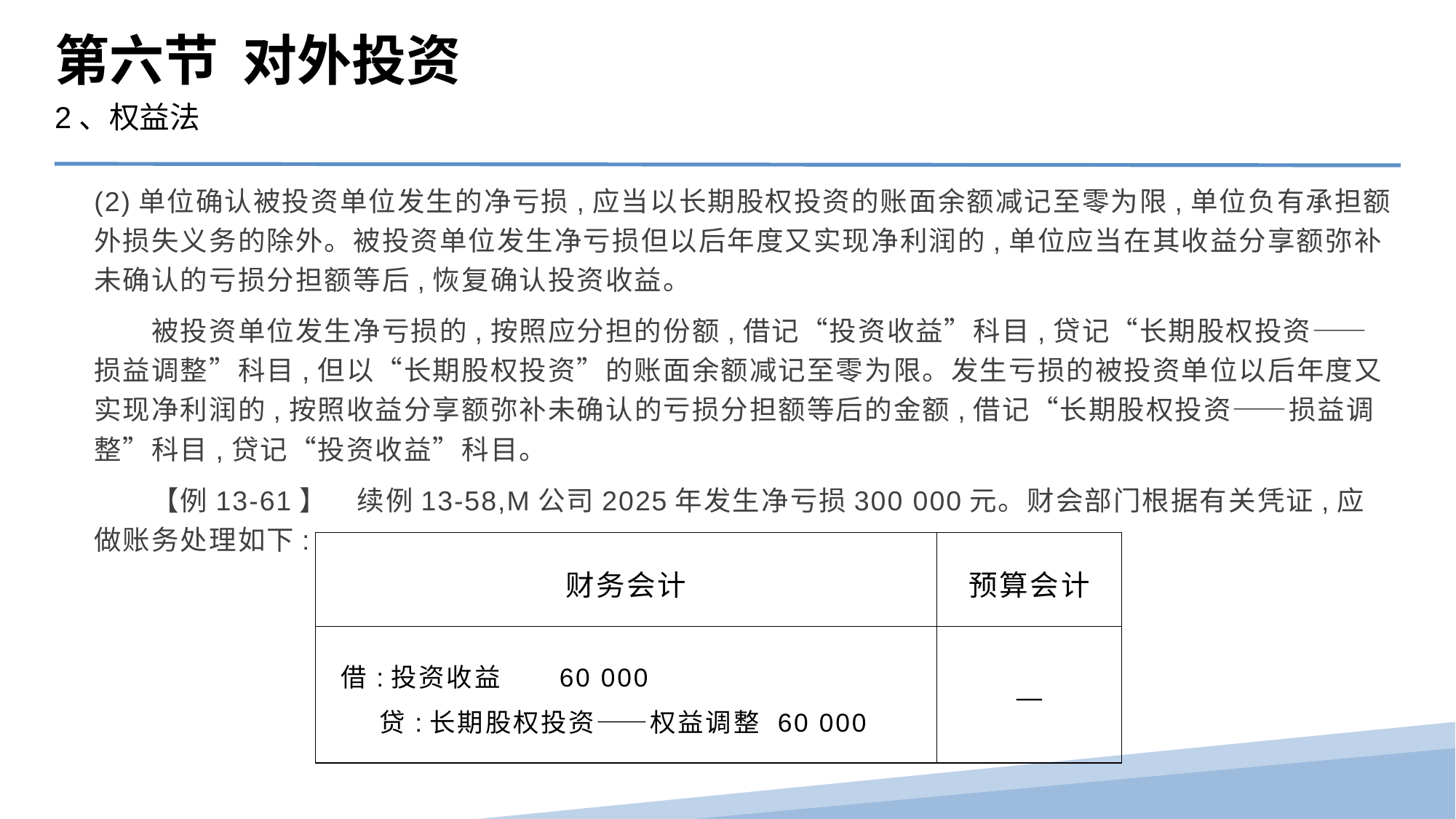

第六节  对外投资
2、权益法
(2)单位确认被投资单位发生的净亏损,应当以长期股权投资的账面余额减记至零为限,单位负有承担额外损失义务的除外。被投资单位发生净亏损但以后年度又实现净利润的,单位应当在其收益分享额弥补未确认的亏损分担额等后,恢复确认投资收益。
　　被投资单位发生净亏损的,按照应分担的份额,借记“投资收益”科目,贷记“长期股权投资——损益调整”科目,但以“长期股权投资”的账面余额减记至零为限。发生亏损的被投资单位以后年度又实现净利润的,按照收益分享额弥补未确认的亏损分担额等后的金额,借记“长期股权投资——损益调整”科目,贷记“投资收益”科目。
　　【例13-61】　续例13-58,M公司2025年发生净亏损300 000元。财会部门根据有关凭证,应做账务处理如下:
| 财务会计 | 预算会计 |
| --- | --- |
| 借:投资收益 60 000 贷:长期股权投资——权益调整 60 000 | — |